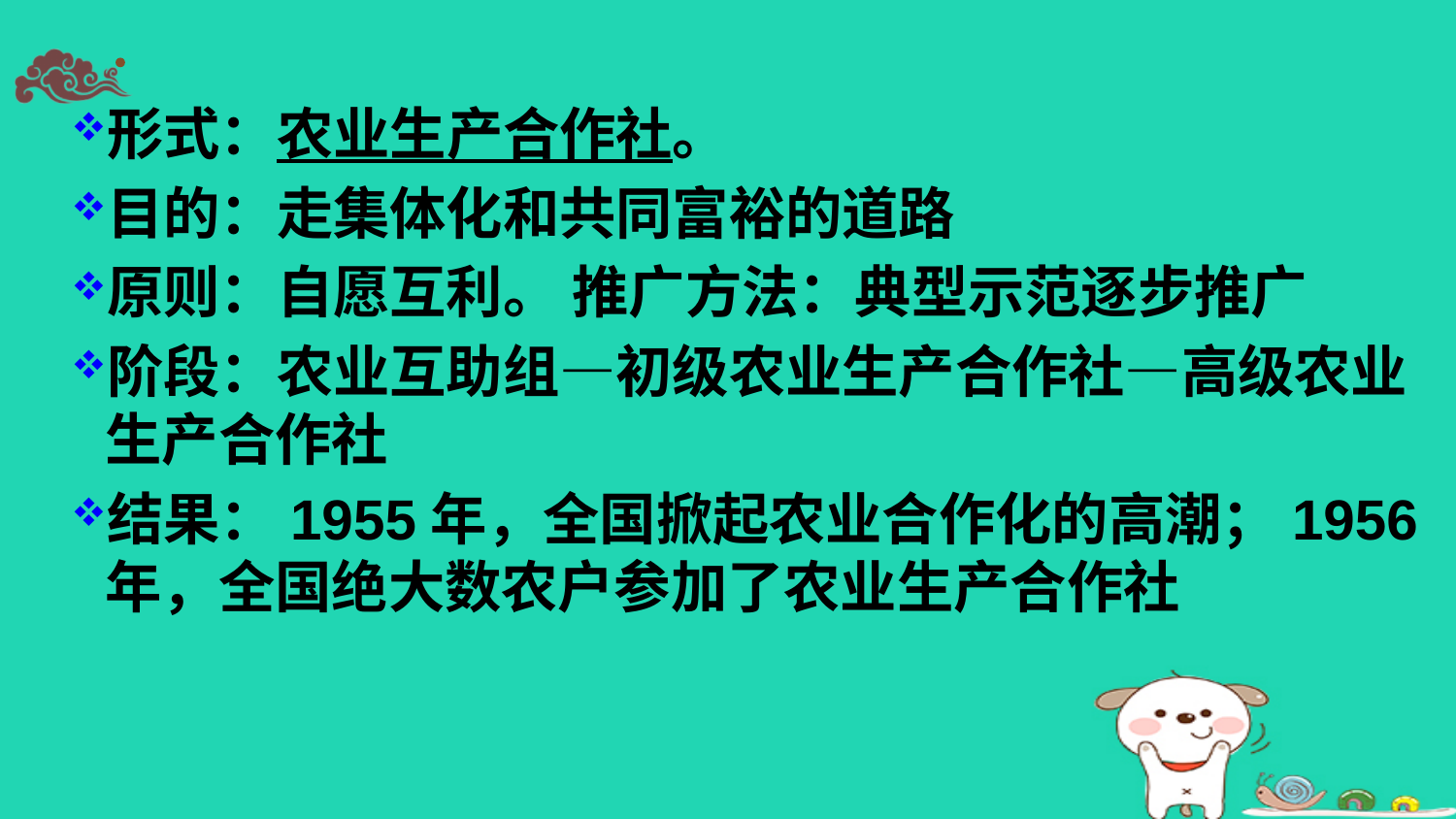

形式：农业生产合作社。
目的：走集体化和共同富裕的道路
原则：自愿互利。 推广方法：典型示范逐步推广
阶段：农业互助组—初级农业生产合作社—高级农业   生产合作社
结果：1955年，全国掀起农业合作化的高潮；1956年，全国绝大数农户参加了农业生产合作社